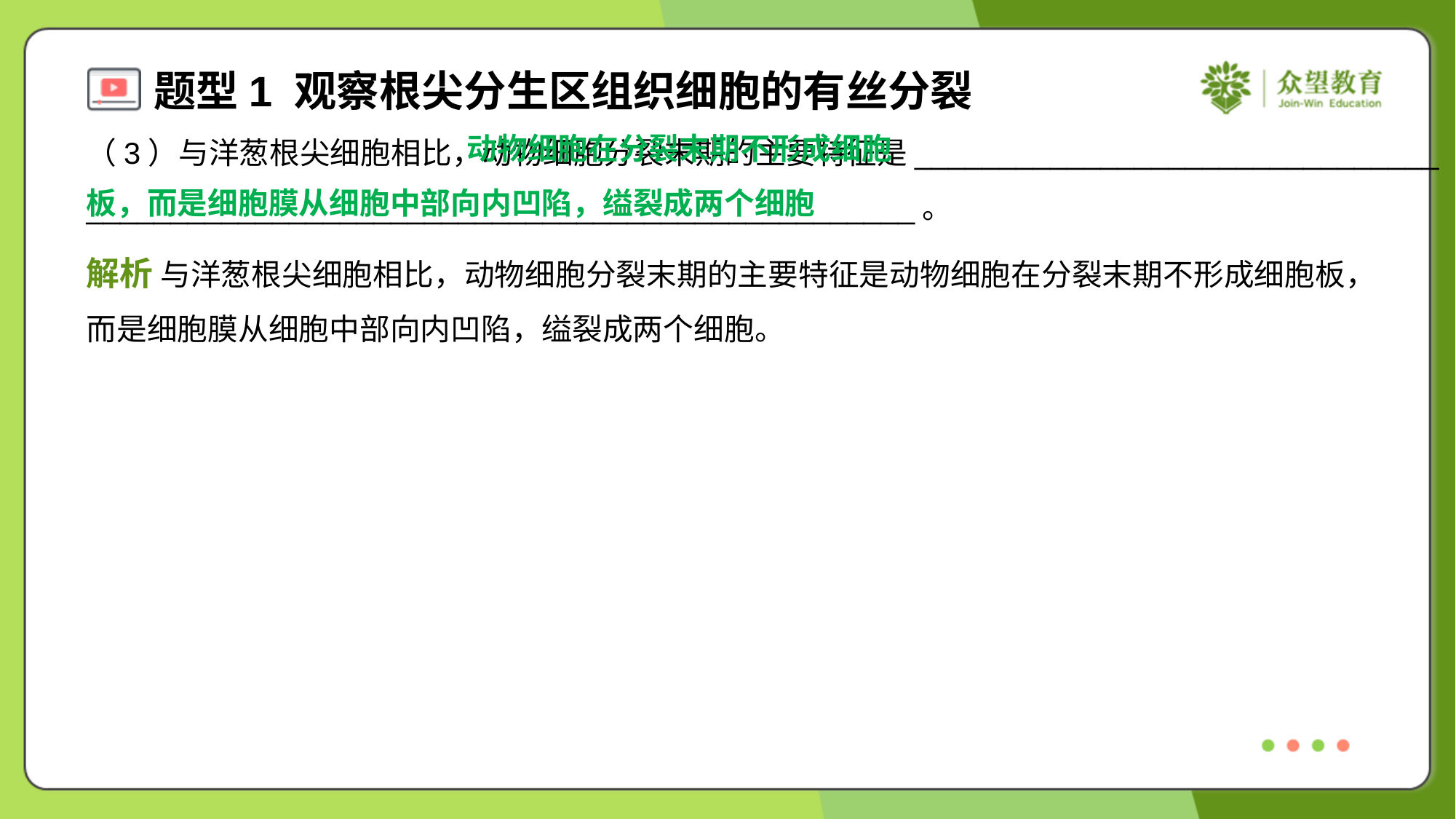

动物细胞在分裂末期不形成细胞
板，而是细胞膜从细胞中部向内凹陷，缢裂成两个细胞
（3）与洋葱根尖细胞相比，动物细胞分裂末期的主要特征是_______________________________
_________________________________________________。
解析 与洋葱根尖细胞相比，动物细胞分裂末期的主要特征是动物细胞在分裂末期不形成细胞板，
而是细胞膜从细胞中部向内凹陷，缢裂成两个细胞。